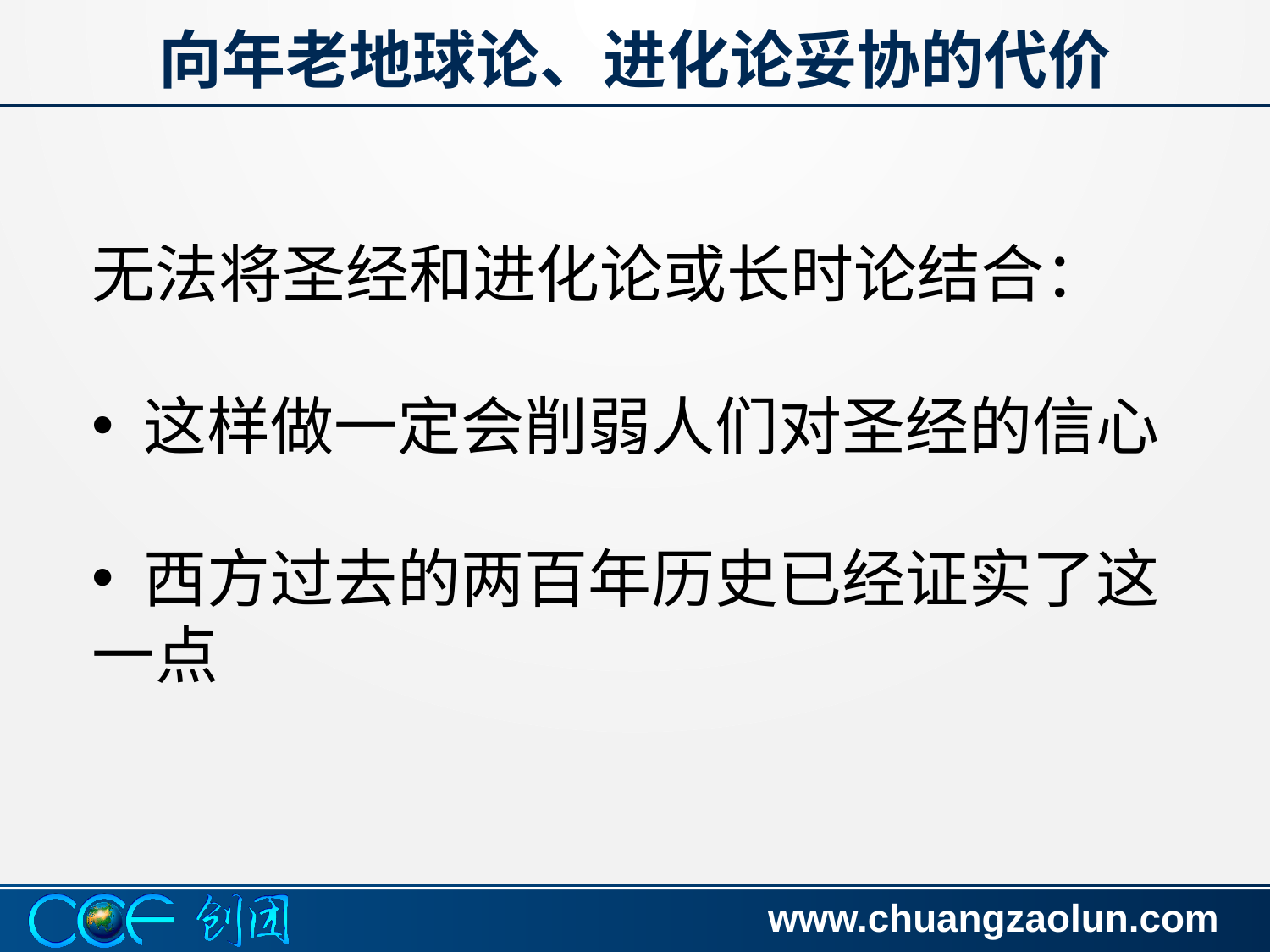

# 向年老地球论、进化论妥协的代价
无法将圣经和进化论或长时论结合：

 这样做一定会削弱人们对圣经的信心

 西方过去的两百年历史已经证实了这一点